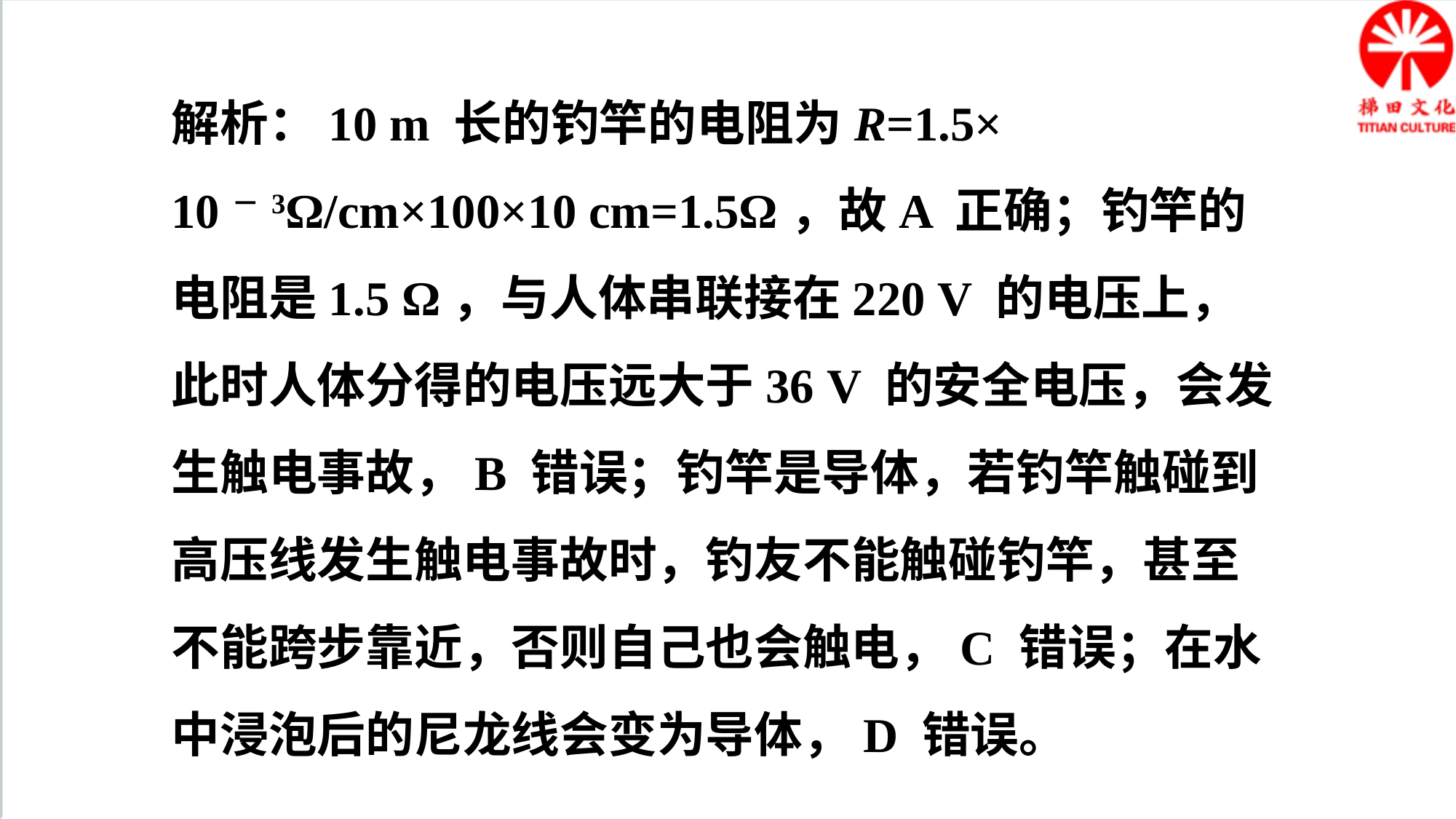

解析：10 m 长的钓竿的电阻为R=1.5×
10－3Ω/cm×100×10 cm=1.5Ω，故A 正确；钓竿的电阻是1.5 Ω，与人体串联接在220 V 的电压上，此时人体分得的电压远大于36 V 的安全电压，会发生触电事故，B 错误；钓竿是导体，若钓竿触碰到高压线发生触电事故时，钓友不能触碰钓竿，甚至不能跨步靠近，否则自己也会触电，C 错误；在水中浸泡后的尼龙线会变为导体，D 错误。